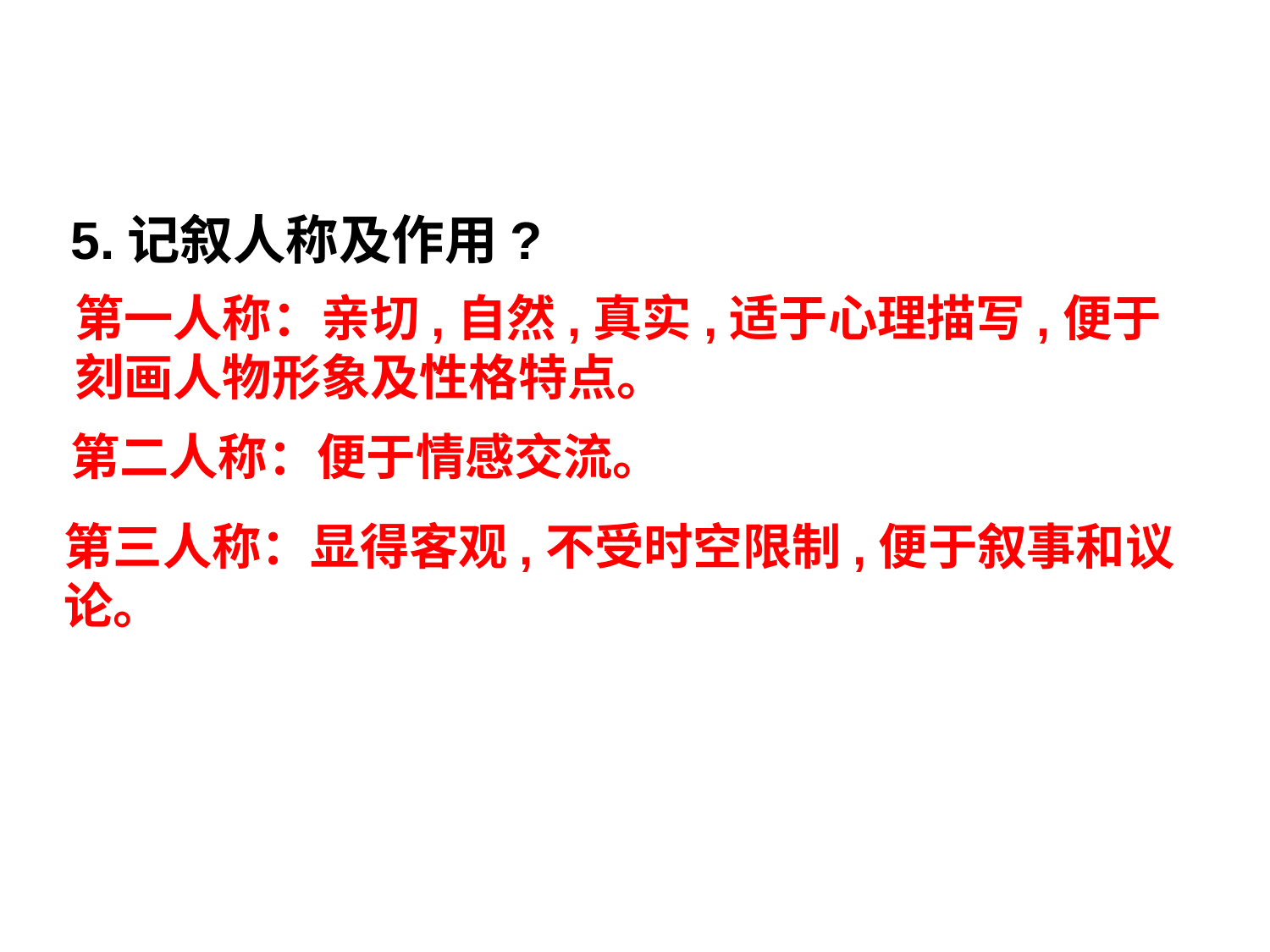

5.记叙人称及作用?
第一人称：亲切,自然,真实,适于心理描写,便于刻画人物形象及性格特点。
第二人称：便于情感交流。
第三人称：显得客观,不受时空限制,便于叙事和议论。